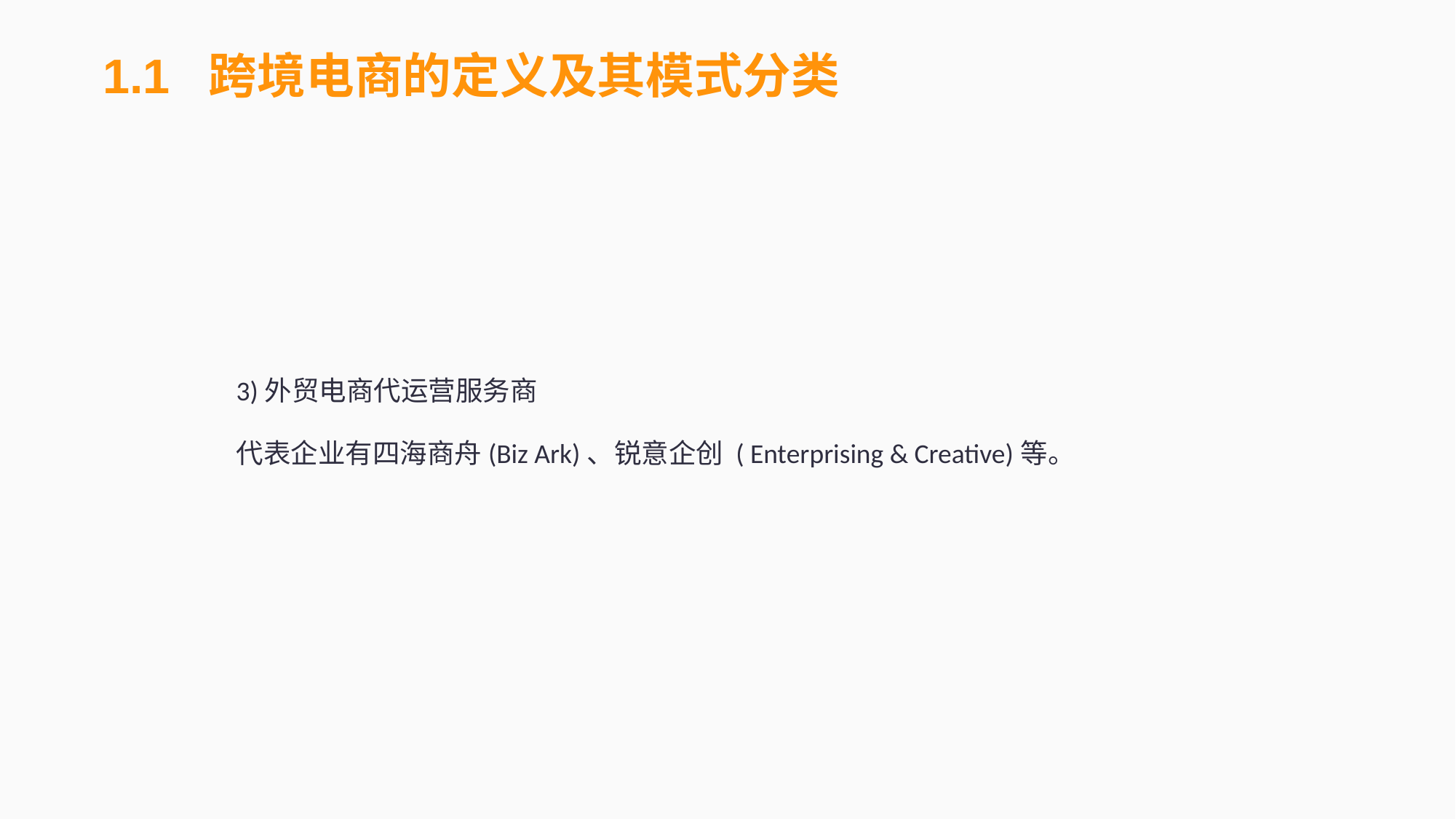

1.1  跨境电商的定义及其模式分类
3)外贸电商代运营服务商
代表企业有四海商舟(Biz Ark)、锐意企创 ( Enterprising & Creative)等。